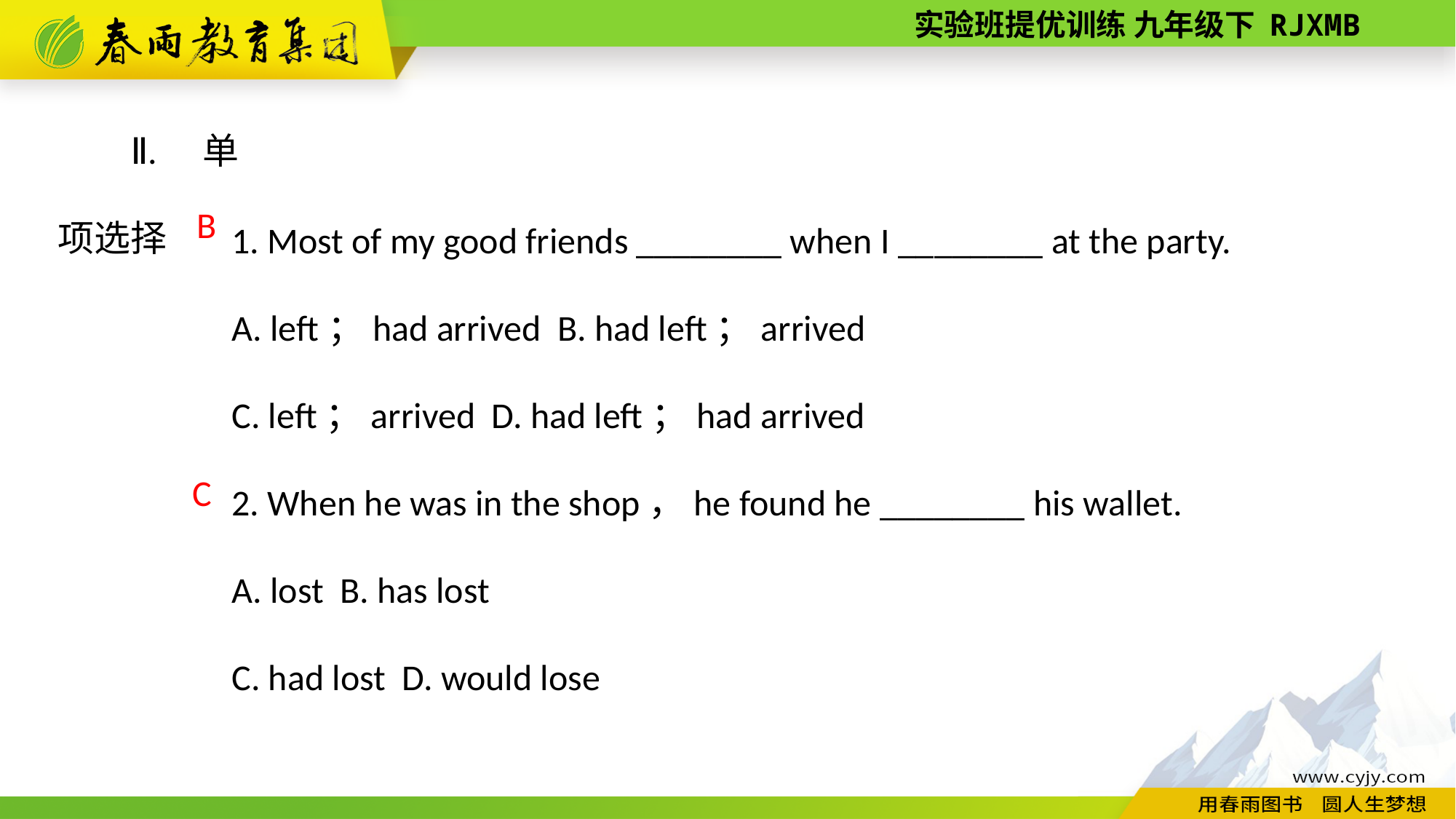

Ⅱ. 单项选择
1. Most of my good friends ________ when I ________ at the party.
A. left；had arrived  B. had left；arrived
C. left；arrived  D. had left；had arrived
2. When he was in the shop，he found he ________ his wallet.
A. lost  B. has lost
C. had lost  D. would lose
 B
C